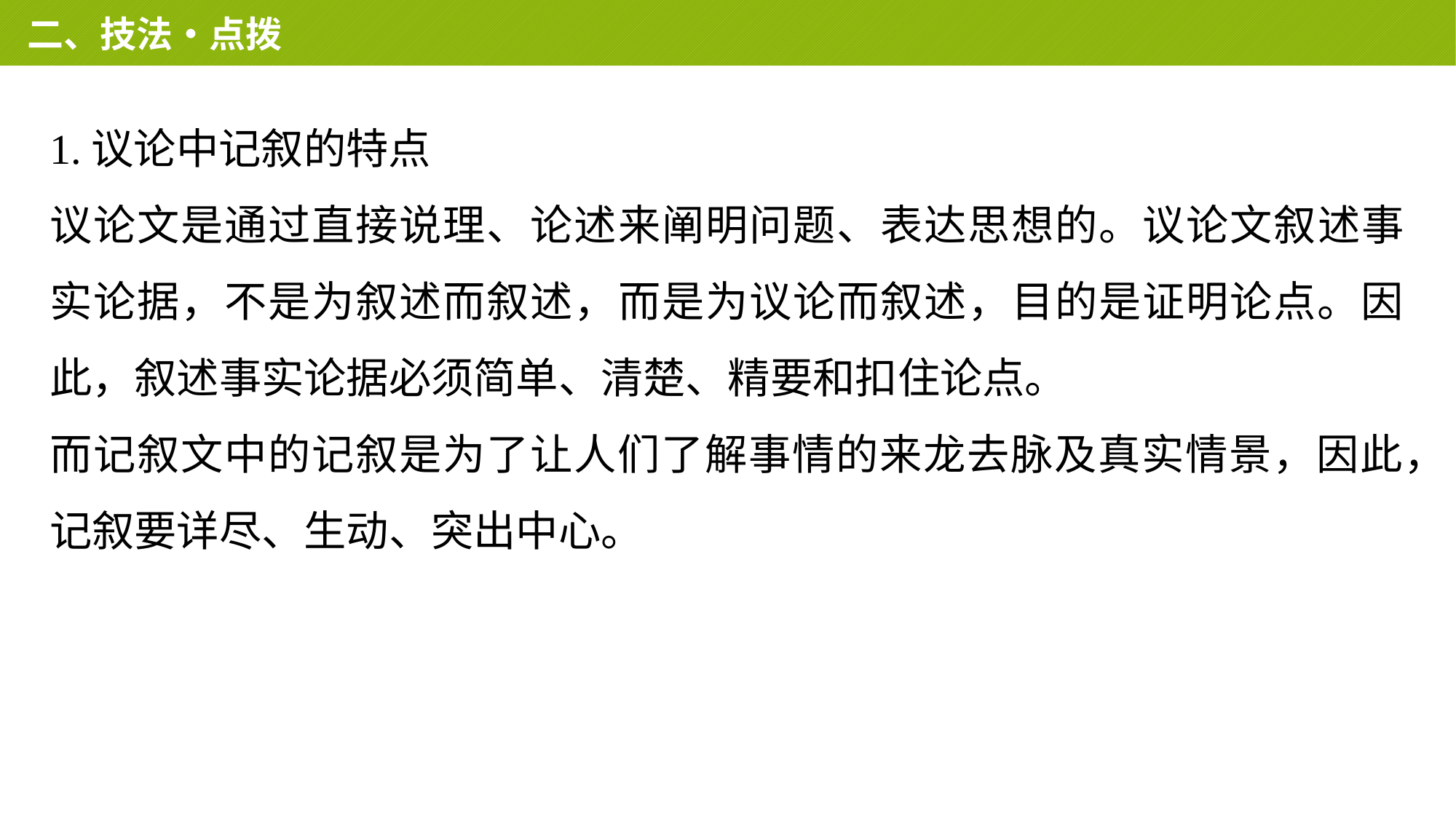

二、技法•点拨
1.议论中记叙的特点
议论文是通过直接说理、论述来阐明问题、表达思想的。议论文叙述事实论据，不是为叙述而叙述，而是为议论而叙述，目的是证明论点。因此，叙述事实论据必须简单、清楚、精要和扣住论点。
而记叙文中的记叙是为了让人们了解事情的来龙去脉及真实情景，因此，记叙要详尽、生动、突出中心。